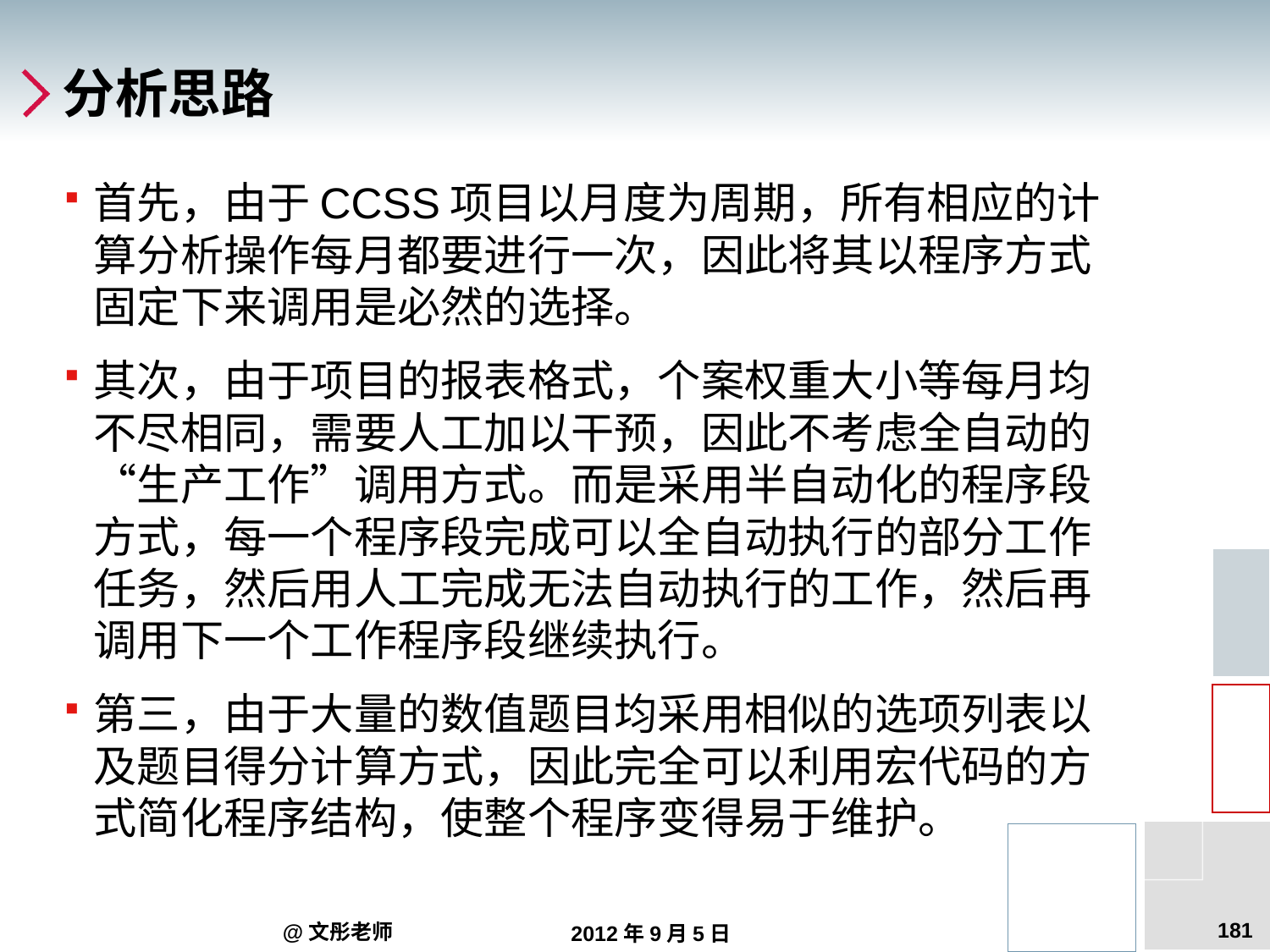

# 分析思路
首先，由于CCSS项目以月度为周期，所有相应的计算分析操作每月都要进行一次，因此将其以程序方式固定下来调用是必然的选择。
其次，由于项目的报表格式，个案权重大小等每月均不尽相同，需要人工加以干预，因此不考虑全自动的“生产工作”调用方式。而是采用半自动化的程序段方式，每一个程序段完成可以全自动执行的部分工作任务，然后用人工完成无法自动执行的工作，然后再调用下一个工作程序段继续执行。
第三，由于大量的数值题目均采用相似的选项列表以及题目得分计算方式，因此完全可以利用宏代码的方式简化程序结构，使整个程序变得易于维护。

181
@文彤老师

2012年9月5日